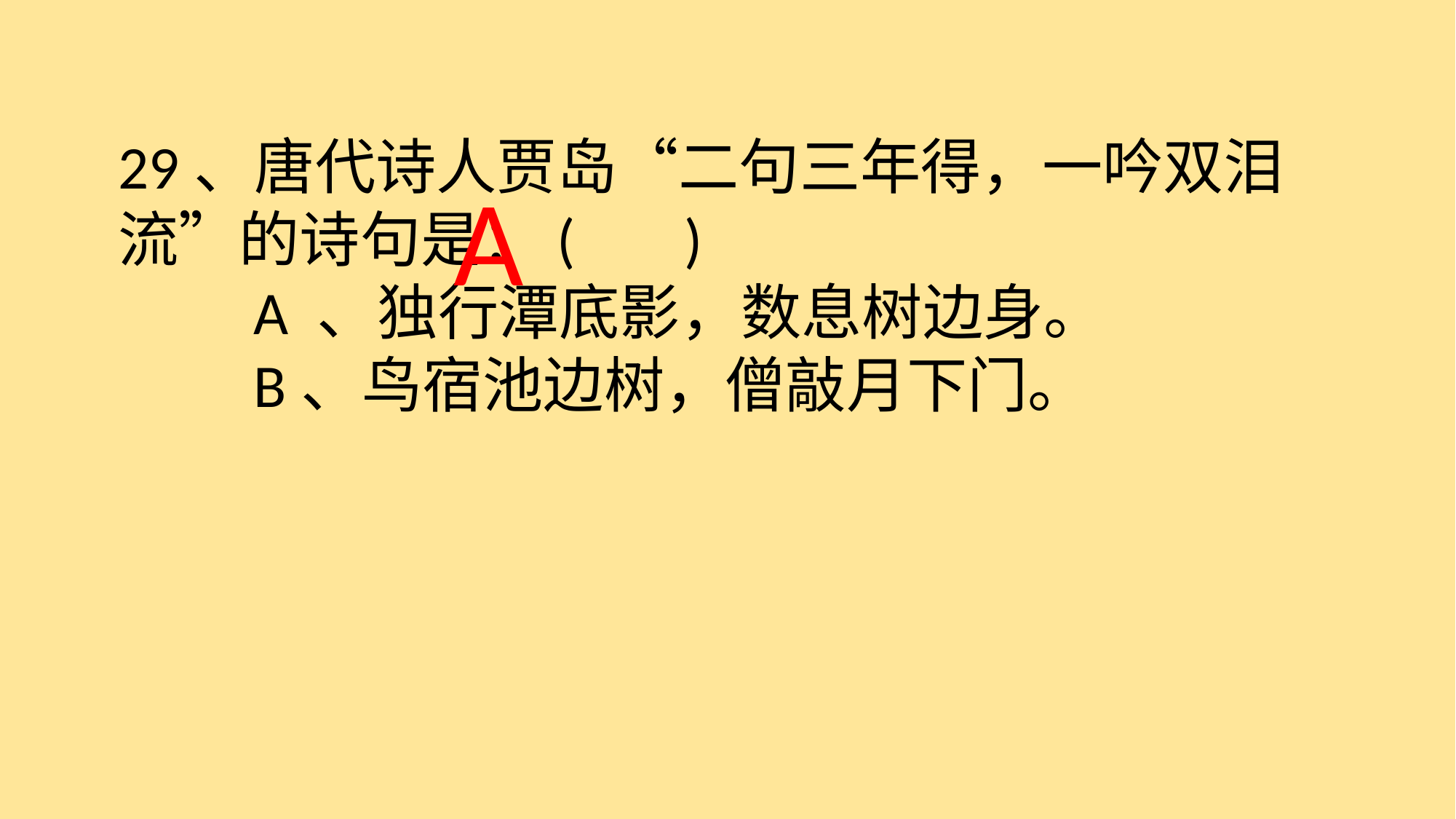

29、唐代诗人贾岛“二句三年得，一吟双泪流”的诗句是：(        )
　　A 、独行潭底影，数息树边身。
　　B、鸟宿池边树，僧敲月下门。
  A